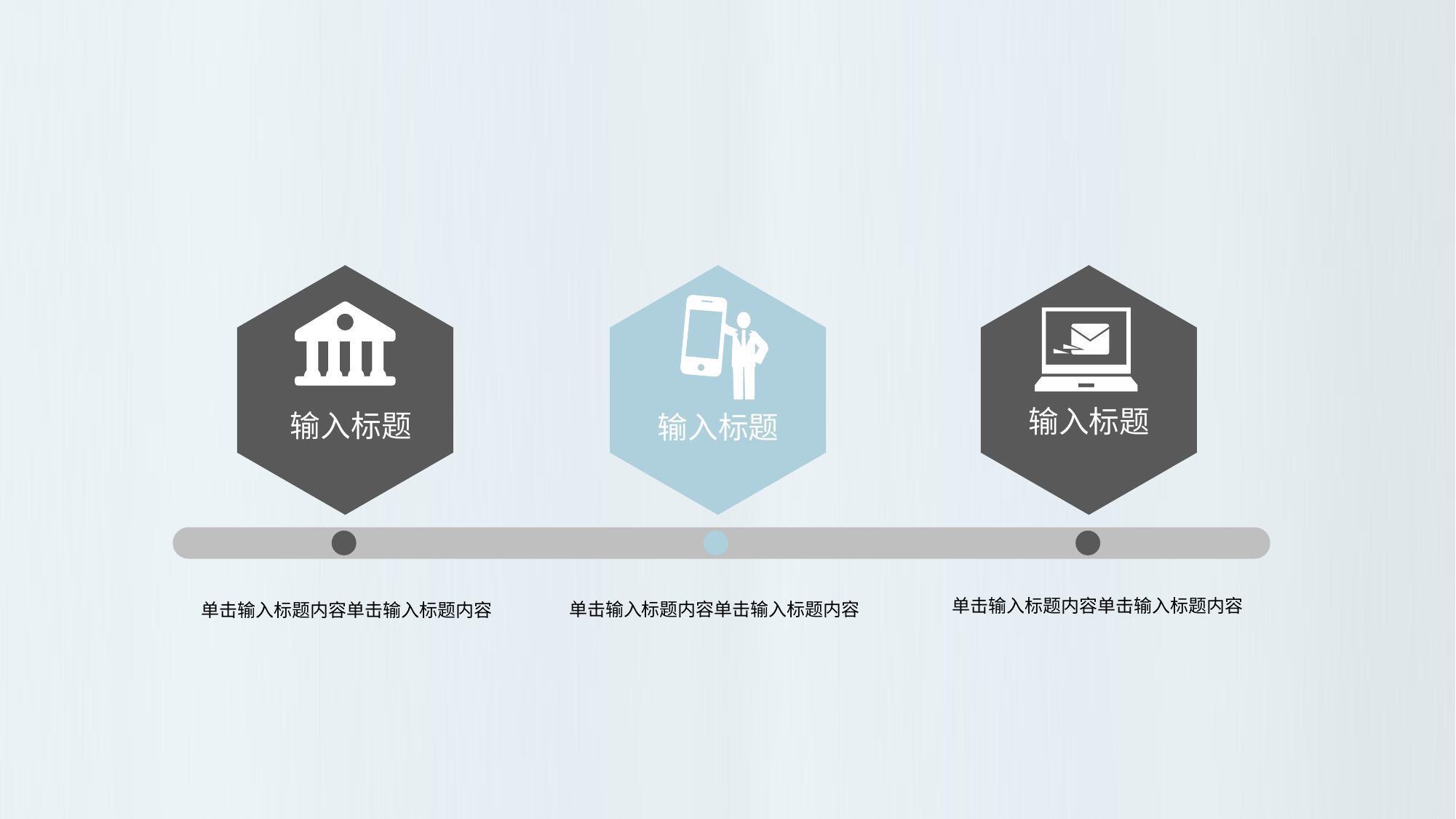

输入标题

输入标题

输入标题

单击输入标题内容单击输入标题内容
单击输入标题内容单击输入标题内容
单击输入标题内容单击输入标题内容